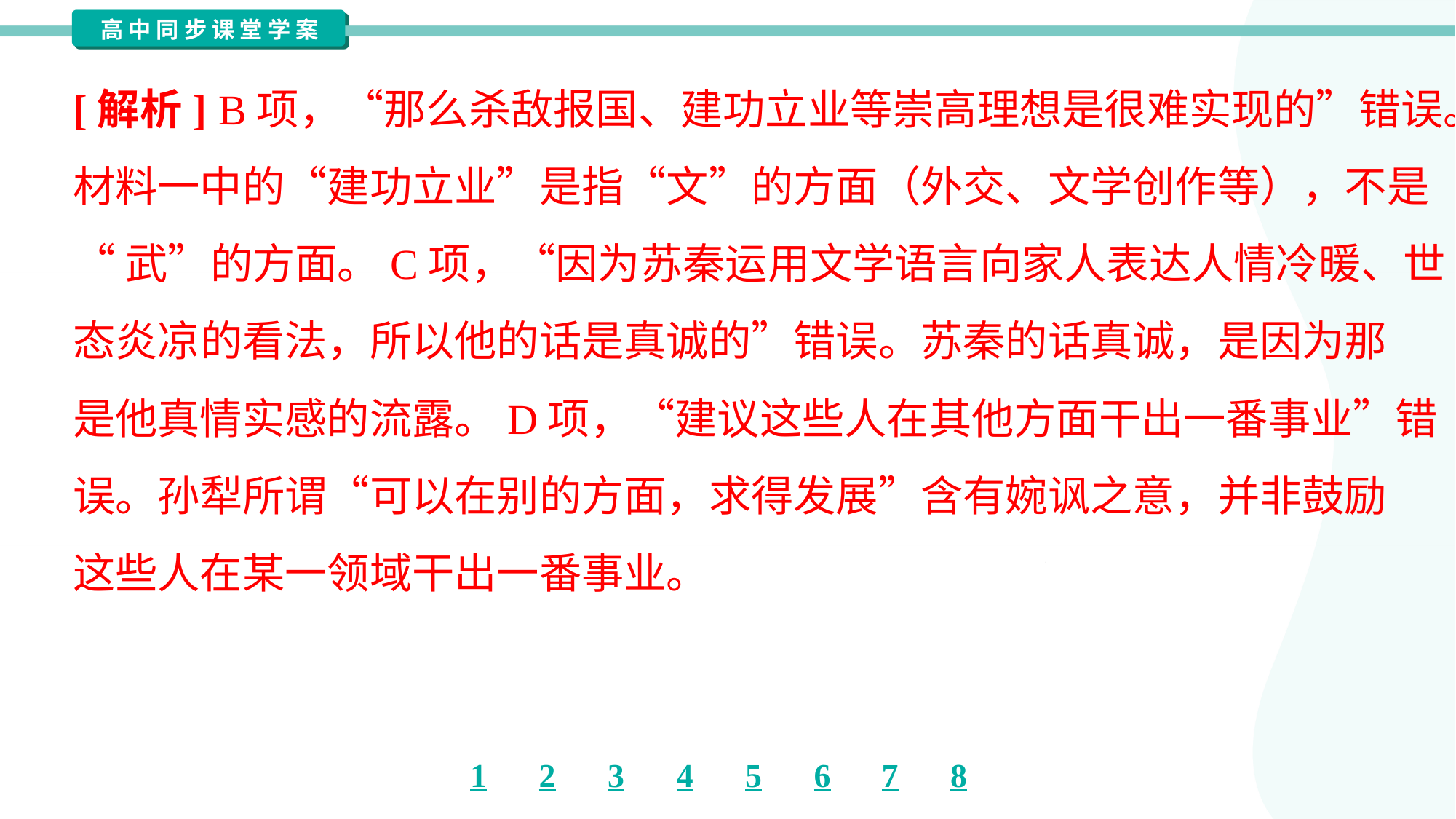

[解析] B项，“那么杀敌报国、建功立业等崇高理想是很难实现的”错误。
材料一中的“建功立业”是指“文”的方面（外交、文学创作等），不是
“武”的方面。C项，“因为苏秦运用文学语言向家人表达人情冷暖、世
态炎凉的看法，所以他的话是真诚的”错误。苏秦的话真诚，是因为那
是他真情实感的流露。D项，“建议这些人在其他方面干出一番事业”错
误。孙犁所谓“可以在别的方面，求得发展”含有婉讽之意，并非鼓励
这些人在某一领域干出一番事业。